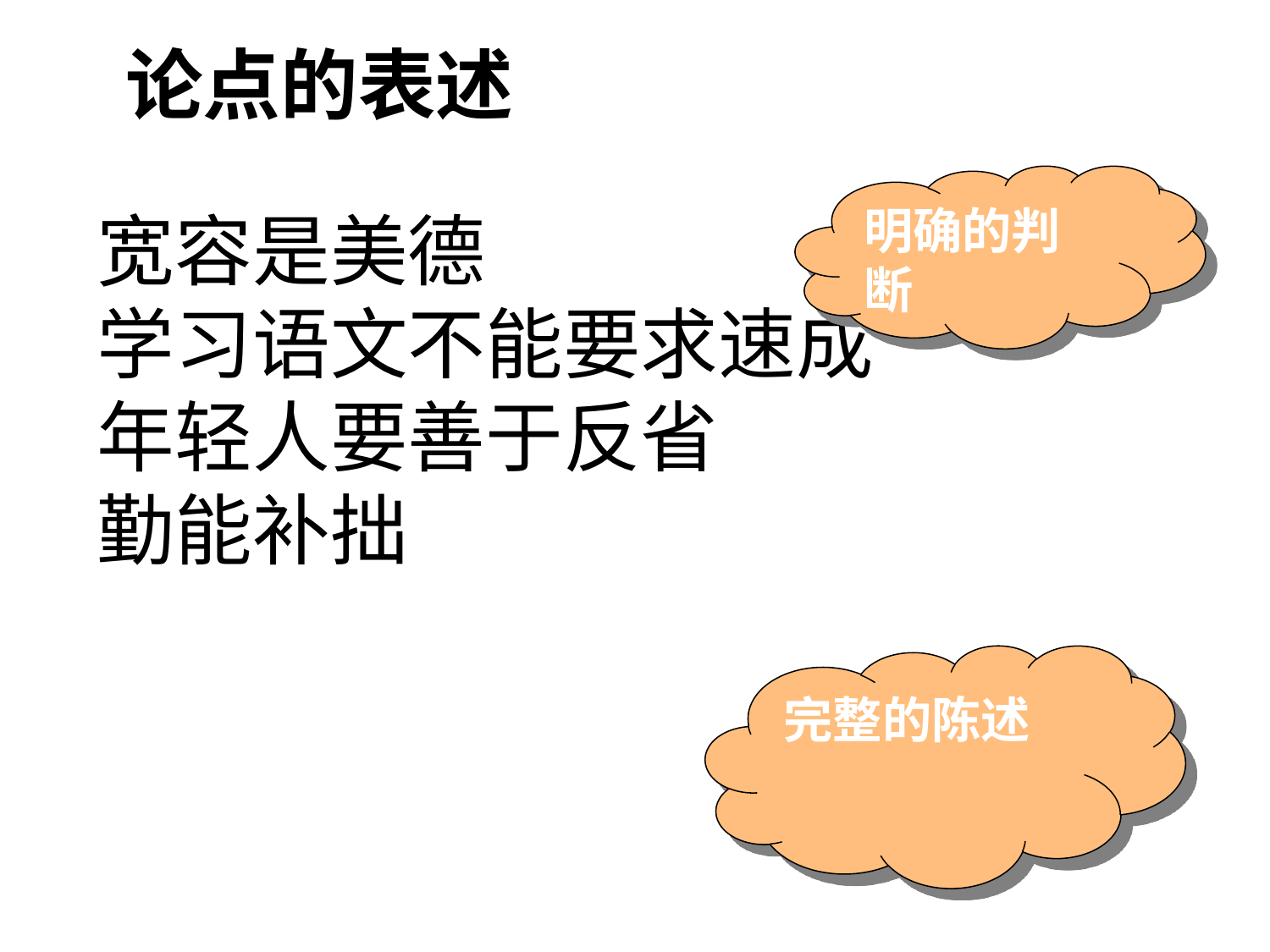

论点的表述
明确的判断
宽容是美德
学习语文不能要求速成
年轻人要善于反省
勤能补拙

完整的陈述